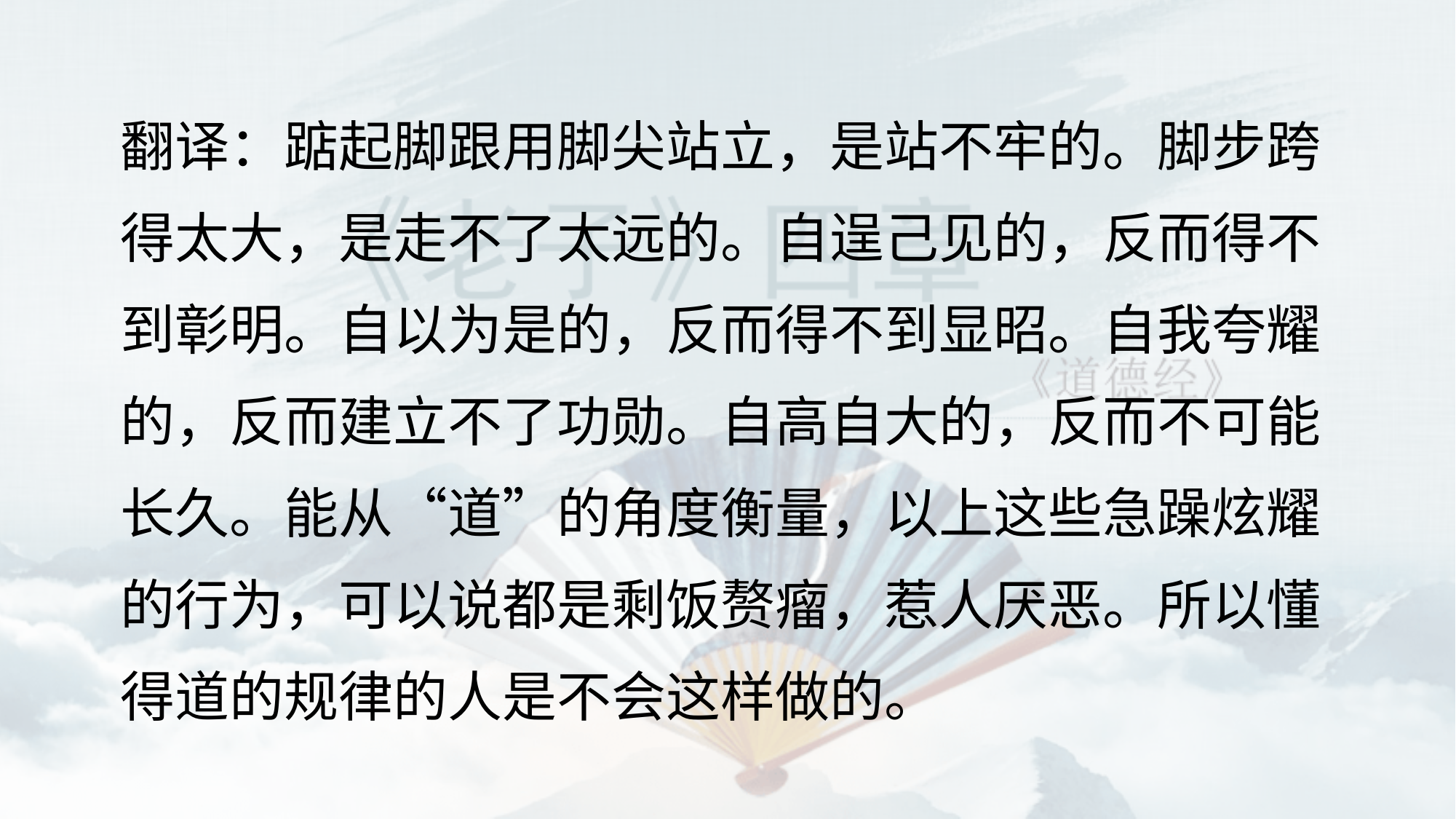

翻译：踮起脚跟用脚尖站立，是站不牢的。脚步跨得太大，是走不了太远的。自逞己见的，反而得不到彰明。自以为是的，反而得不到显昭。自我夸耀的，反而建立不了功勋。自高自大的，反而不可能长久。能从“道”的角度衡量，以上这些急躁炫耀的行为，可以说都是剩饭赘瘤，惹人厌恶。所以懂得道的规律的人是不会这样做的。